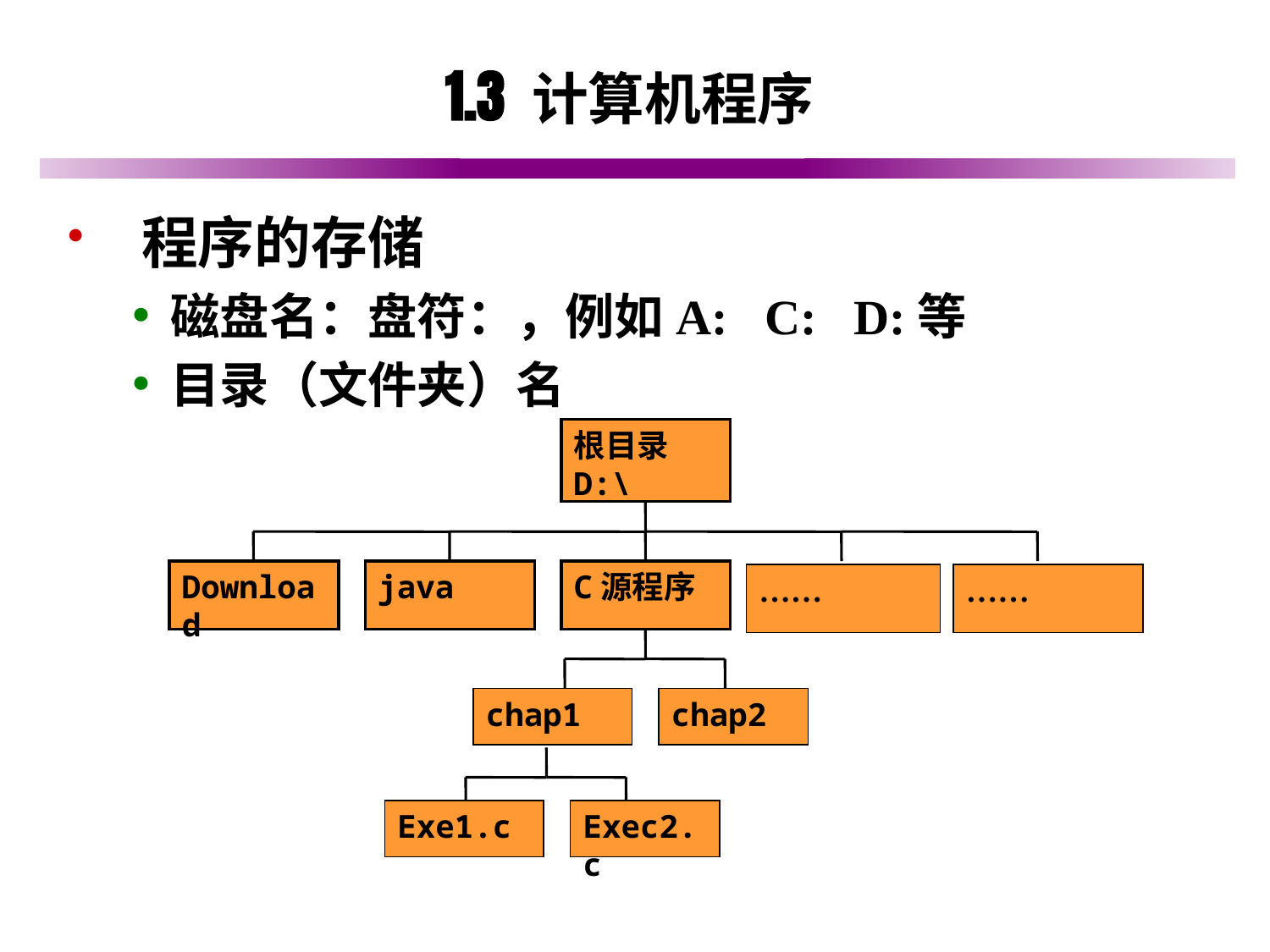

# 1.3 计算机程序
 程序的存储
磁盘名：盘符：，例如A:   C:   D:等
目录（文件夹）名

根目录 D:\

Download
java

C源程序

……
……

chap1
chap2

Exe1.c
Exec2.c